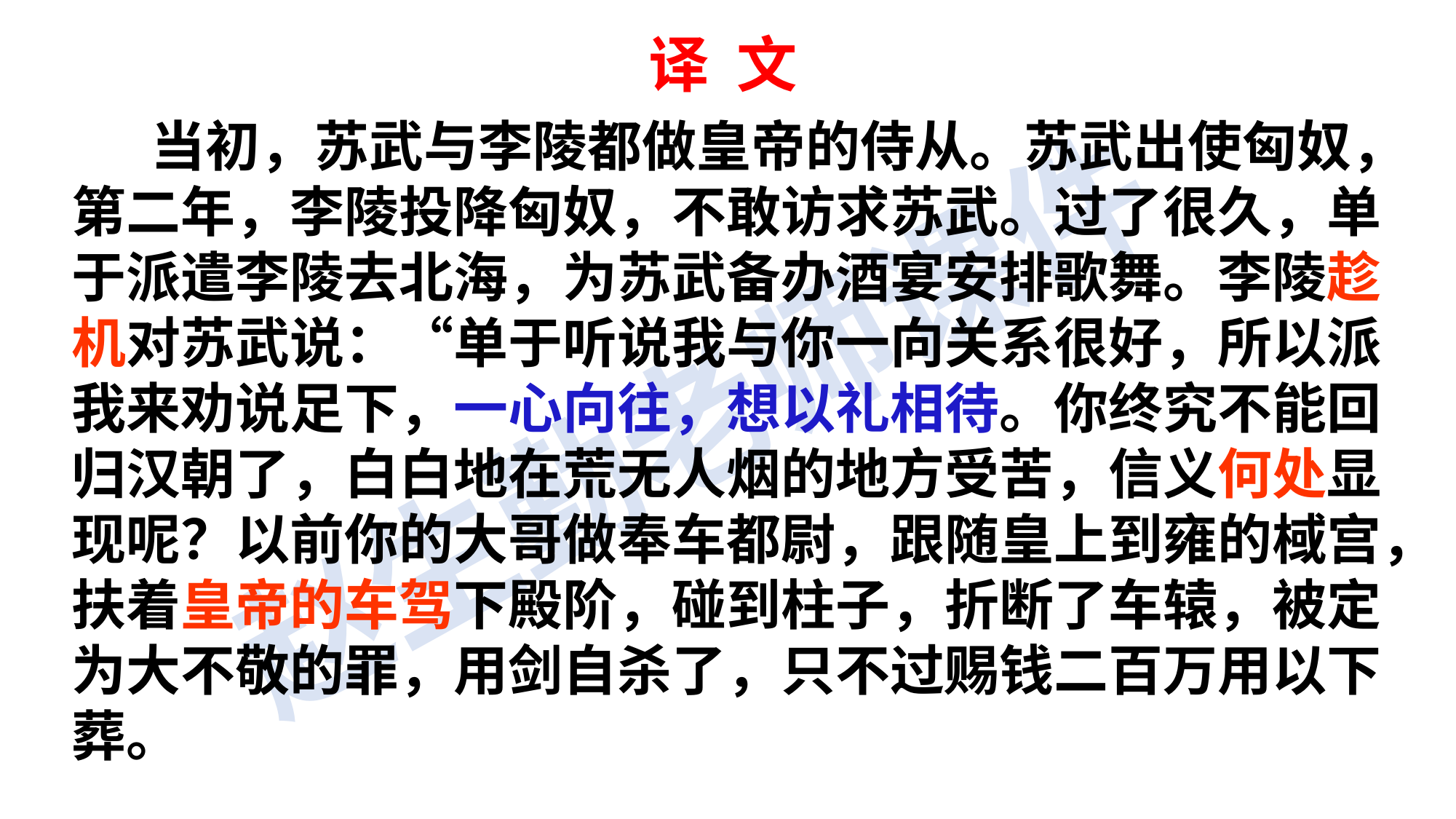

译  文
　  当初，苏武与李陵都做皇帝的侍从。苏武出使匈奴，第二年，李陵投降匈奴，不敢访求苏武。过了很久，单于派遣李陵去北海，为苏武备办酒宴安排歌舞。李陵趁机对苏武说：“单于听说我与你一向关系很好，所以派我来劝说足下，一心向往，想以礼相待。你终究不能回归汉朝了，白白地在荒无人烟的地方受苦，信义何处显现呢？以前你的大哥做奉车都尉，跟随皇上到雍的棫宫，扶着皇帝的车驾下殿阶，碰到柱子，折断了车辕，被定为大不敬的罪，用剑自杀了，只不过赐钱二百万用以下葬。